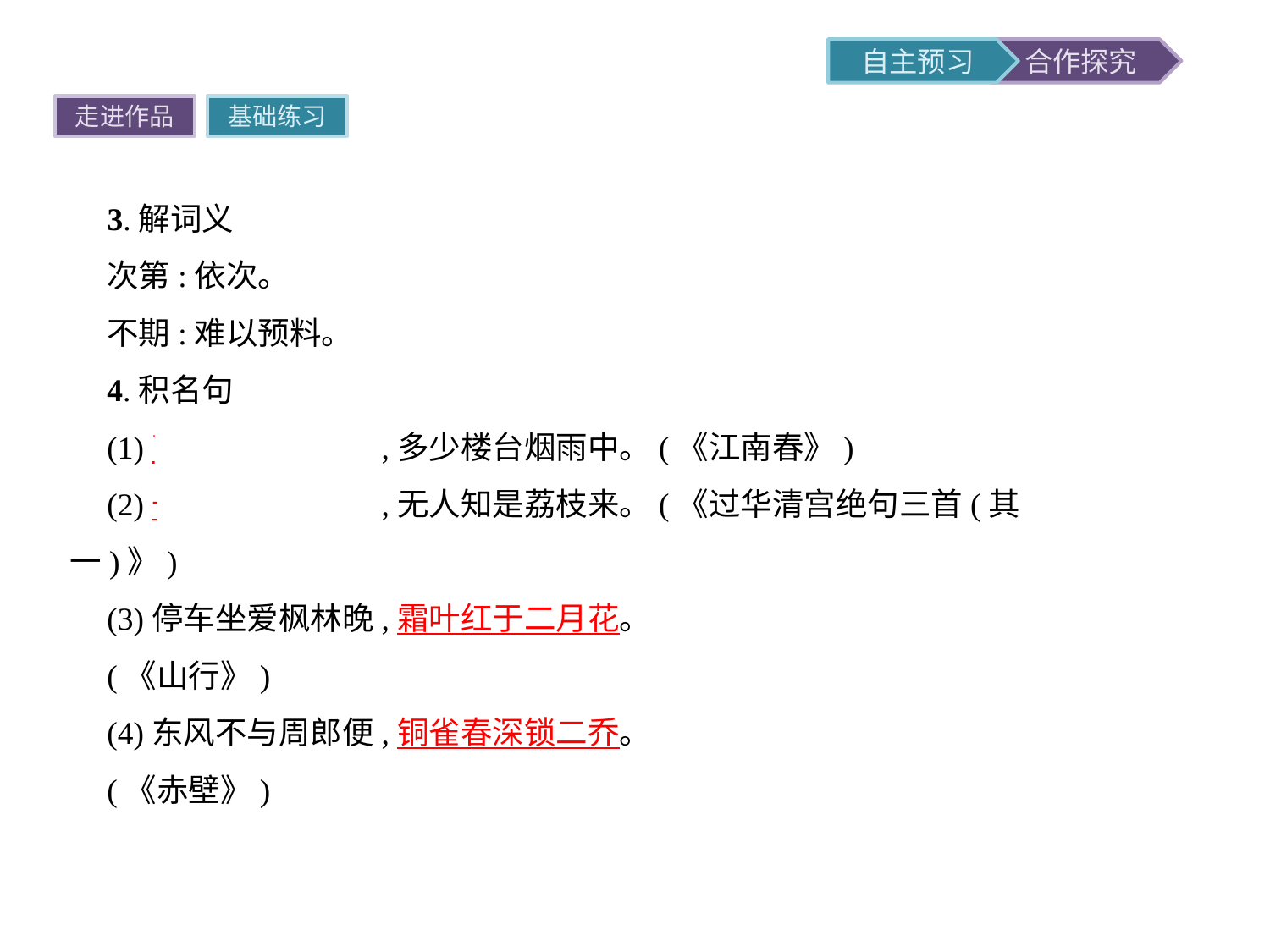

走进作品
基础练习
3.解词义
次第:依次。
不期:难以预料。
4.积名句
(1)南朝四百八十寺,多少楼台烟雨中。(《江南春》)
(2)一骑红尘妃子笑,无人知是荔枝来。(《过华清宫绝句三首(其一)》)
(3)停车坐爱枫林晚,霜叶红于二月花。
(《山行》)
(4)东风不与周郎便,铜雀春深锁二乔。
(《赤壁》)